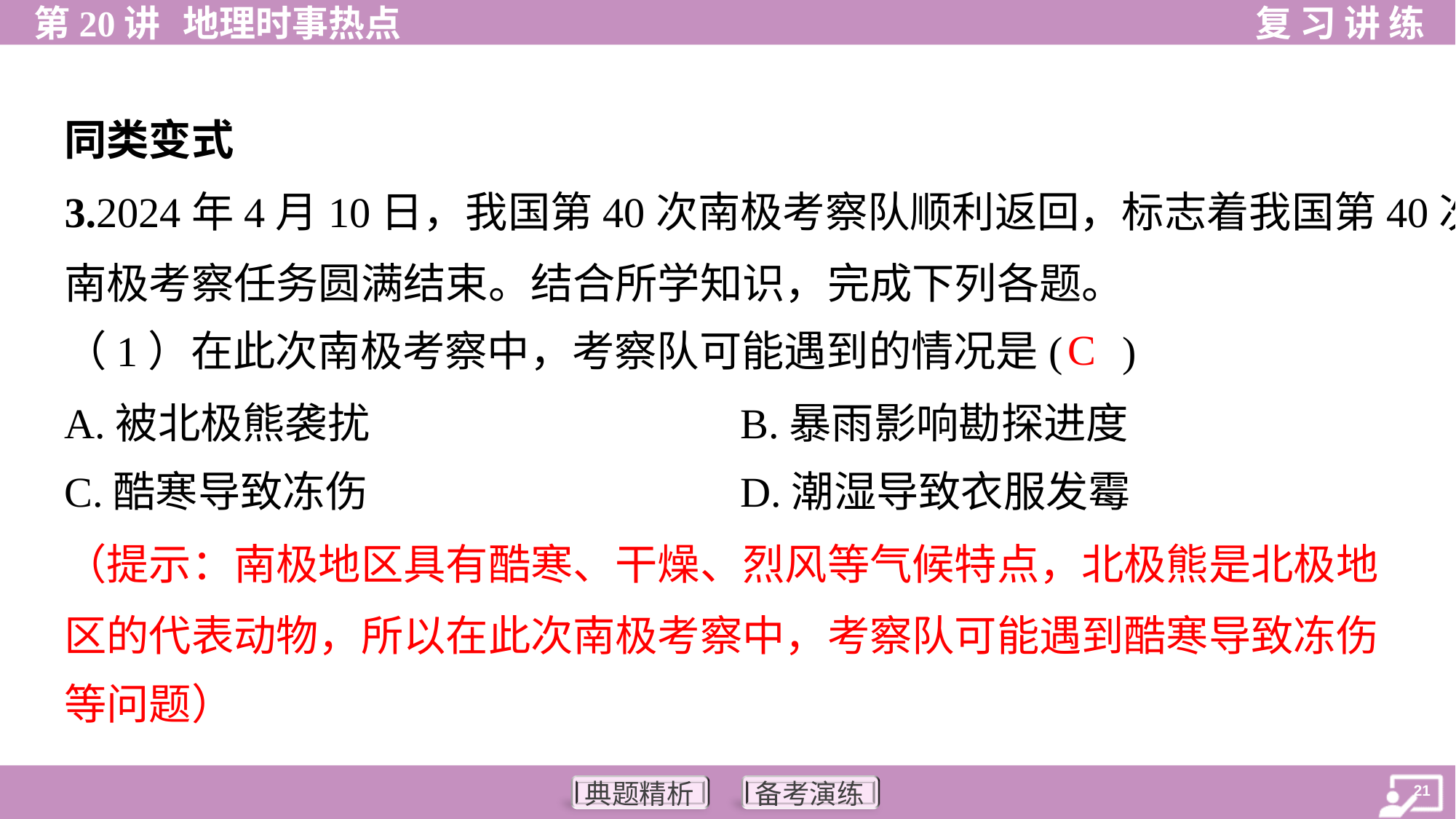

同类变式
3.2024年4月10日，我国第40次南极考察队顺利返回，标志着我国第40次
南极考察任务圆满结束。结合所学知识，完成下列各题。
C
（1）在此次南极考察中，考察队可能遇到的情况是(     )
A.被北极熊袭扰	B.暴雨影响勘探进度
C.酷寒导致冻伤	D.潮湿导致衣服发霉
（提示：南极地区具有酷寒、干燥、烈风等气候特点，北极熊是北极地
区的代表动物，所以在此次南极考察中，考察队可能遇到酷寒导致冻伤
等问题）